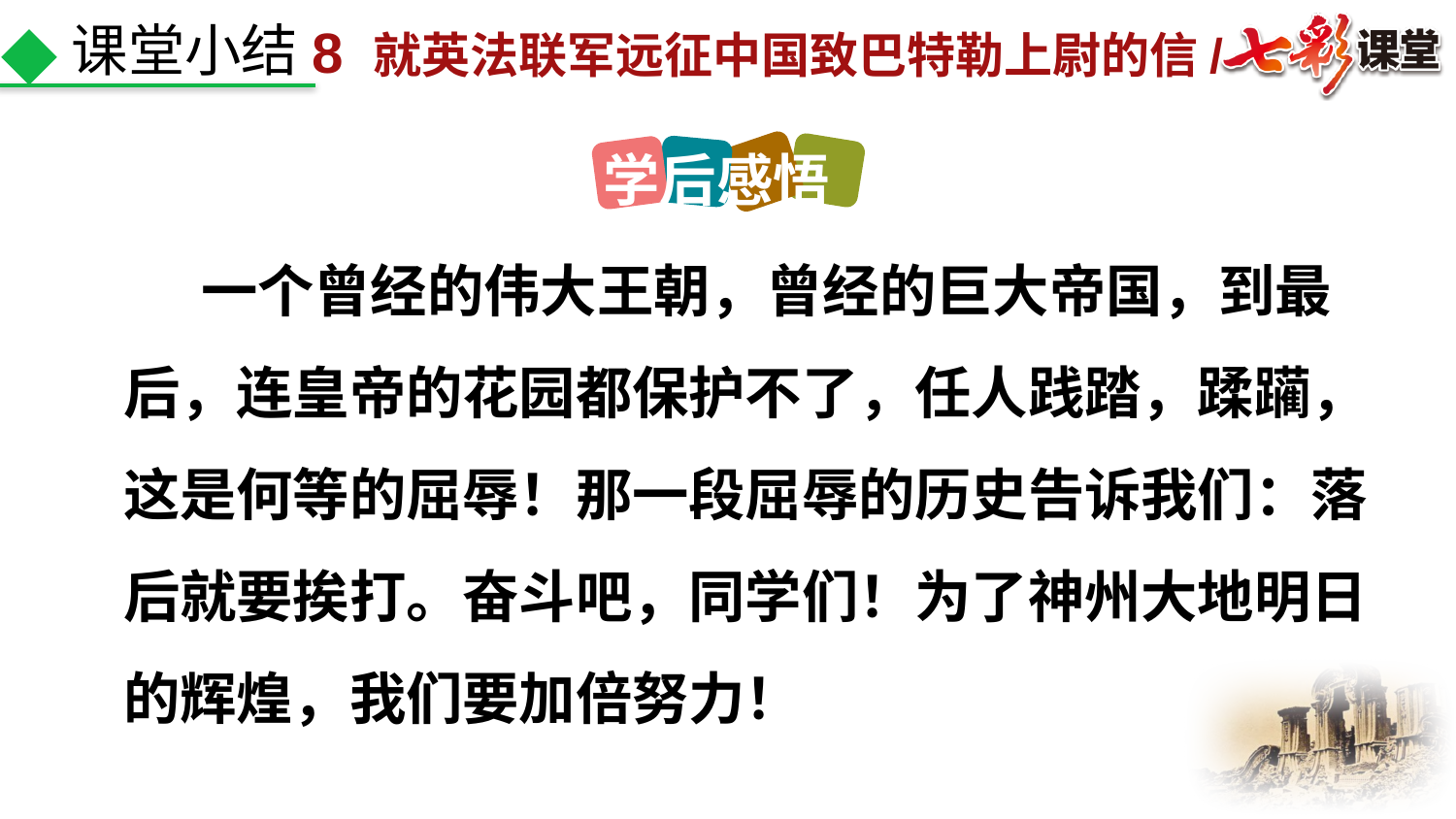

课堂小结

学后感悟

     一个曾经的伟大王朝，曾经的巨大帝国，到最后，连皇帝的花园都保护不了，任人践踏，蹂躏，这是何等的屈辱！那一段屈辱的历史告诉我们：落后就要挨打。奋斗吧，同学们！为了神州大地明日的辉煌，我们要加倍努力！